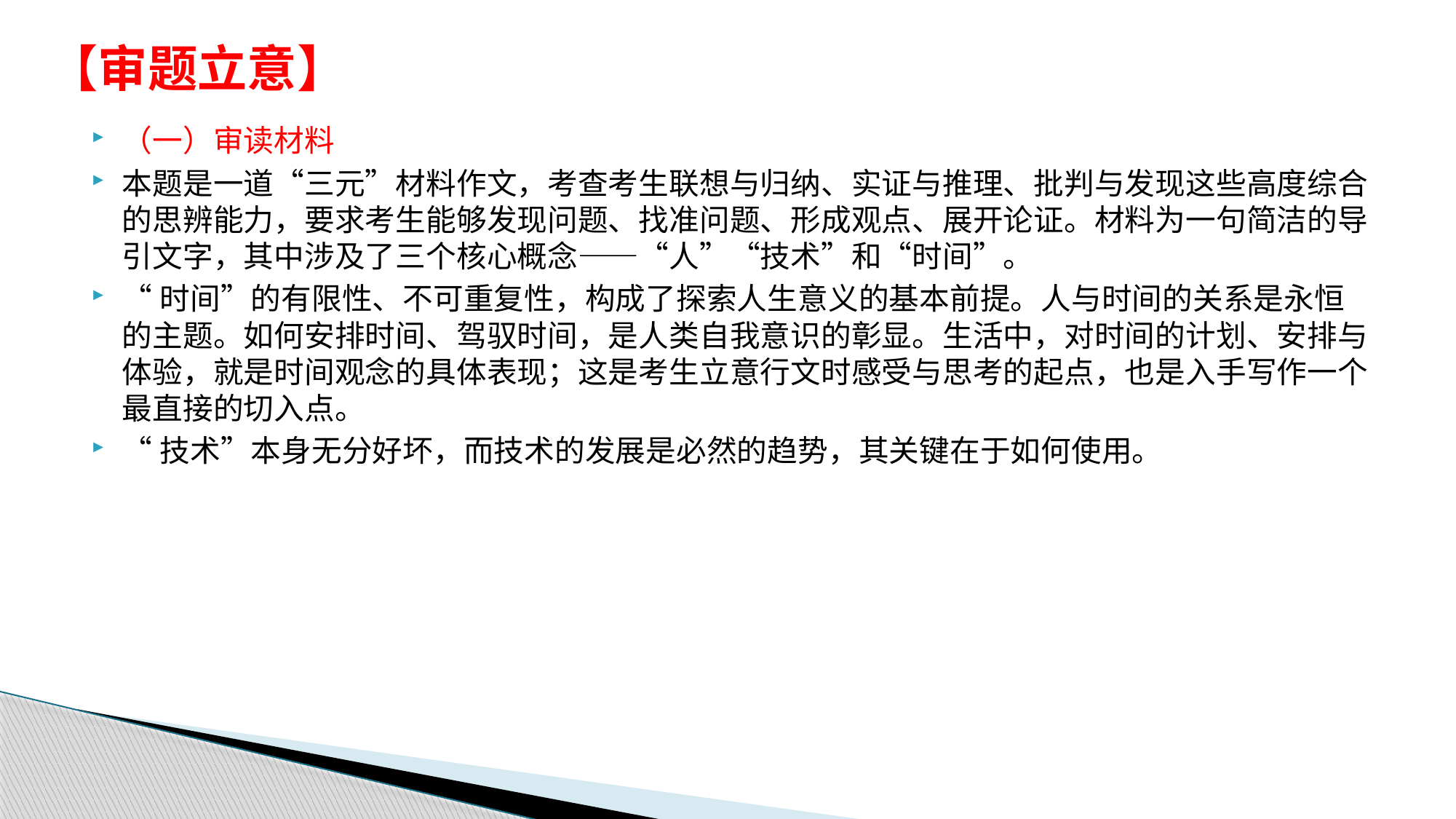

# 【审题立意】
（一）审读材料
本题是一道“三元”材料作文，考查考生联想与归纳、实证与推理、批判与发现这些高度综合的思辨能力，要求考生能够发现问题、找准问题、形成观点、展开论证。材料为一句简洁的导引文字，其中涉及了三个核心概念——“人”“技术”和“时间”。
“时间”的有限性、不可重复性，构成了探索人生意义的基本前提。人与时间的关系是永恒的主题。如何安排时间、驾驭时间，是人类自我意识的彰显。生活中，对时间的计划、安排与体验，就是时间观念的具体表现；这是考生立意行文时感受与思考的起点，也是入手写作一个最直接的切入点。
“技术”本身无分好坏，而技术的发展是必然的趋势，其关键在于如何使用。